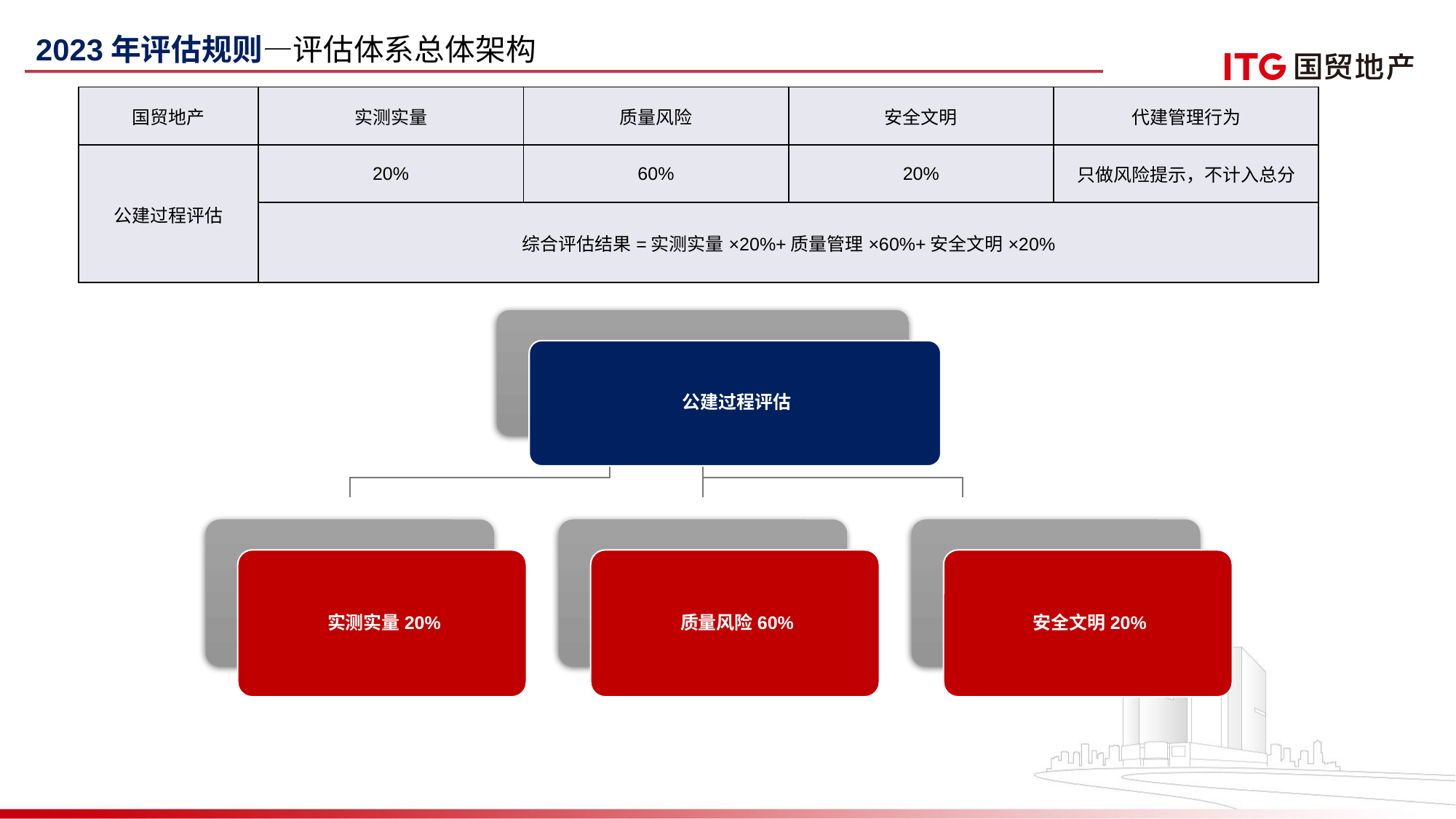

2023年评估规则—评估体系总体架构

| 国贸地产 | 实测实量 | 质量风险 | 安全文明 | 代建管理行为 |
| --- | --- | --- | --- | --- |
| 公建过程评估 | 20% | 60% | 20% | 只做风险提示，不计入总分 |
|  | 综合评估结果=实测实量×20%+质量管理×60%+安全文明×20% |  |  |  |
公建过程评估
实测实量20%
质量风险60%
安全文明20%